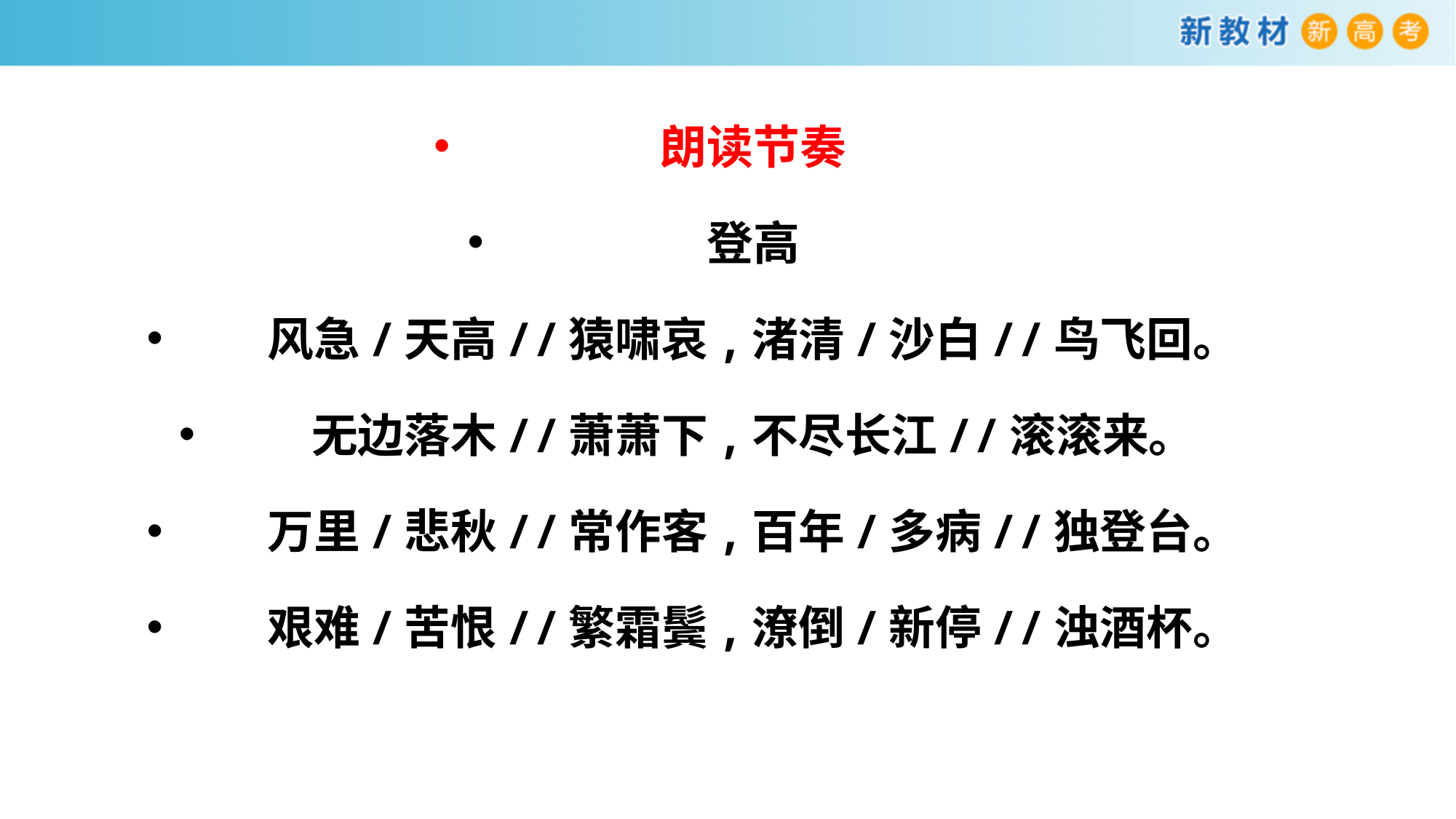

朗读节奏
登高
风急/天高//猿啸哀,渚清/沙白//鸟飞回。
无边落木//萧萧下,不尽长江//滚滚来。
万里/悲秋//常作客,百年/多病//独登台。
艰难/苦恨//繁霜鬓,潦倒/新停//浊酒杯。